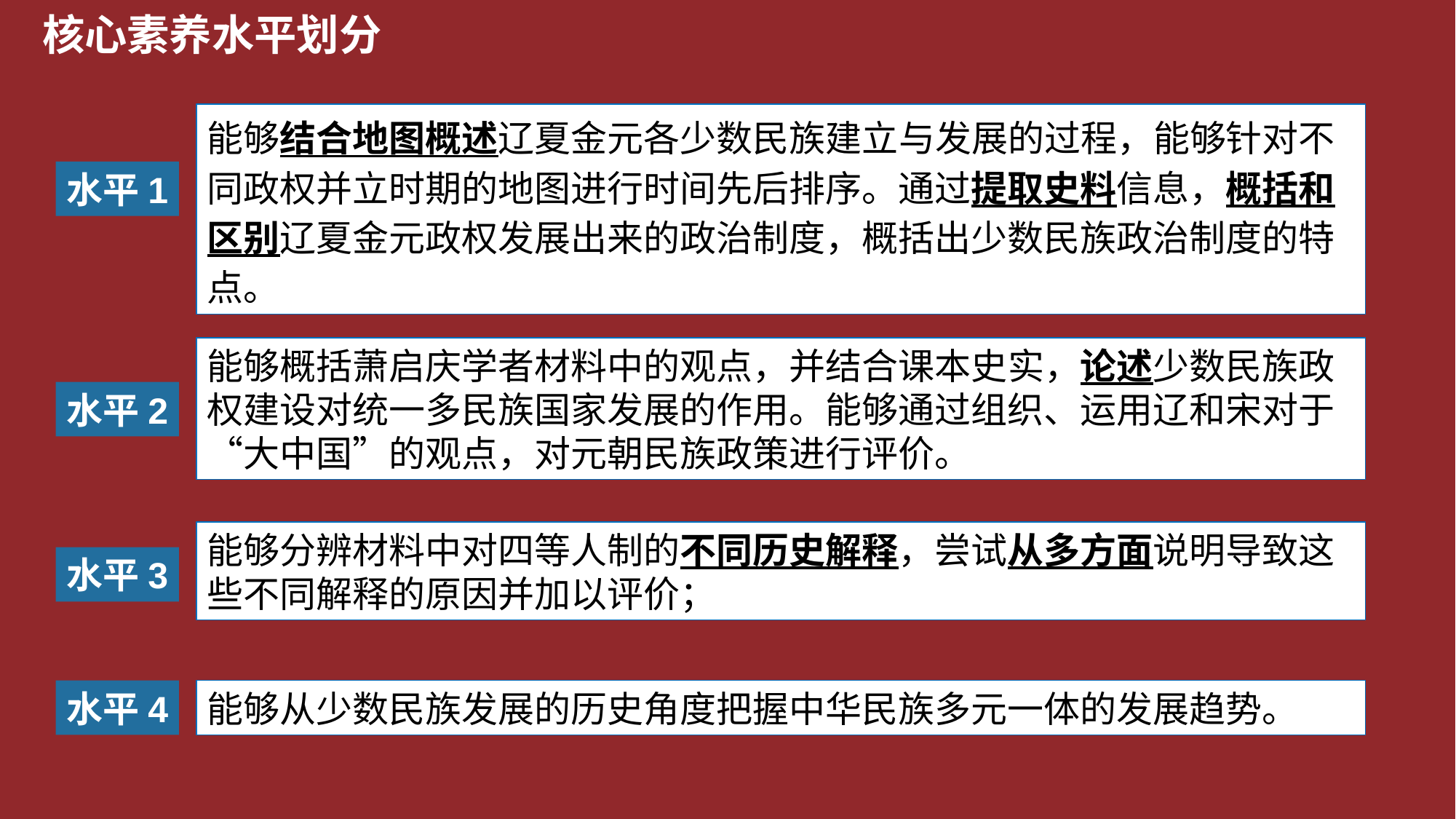

核心素养水平划分
能够结合地图概述辽夏金元各少数民族建立与发展的过程，能够针对不同政权并立时期的地图进行时间先后排序。通过提取史料信息，概括和区别辽夏金元政权发展出来的政治制度，概括出少数民族政治制度的特点。
水平1
能够概括萧启庆学者材料中的观点，并结合课本史实，论述少数民族政权建设对统一多民族国家发展的作用。能够通过组织、运用辽和宋对于“大中国”的观点，对元朝民族政策进行评价。
水平2
能够分辨材料中对四等人制的不同历史解释，尝试从多方面说明导致这些不同解释的原因并加以评价；
水平3
水平4
能够从少数民族发展的历史角度把握中华民族多元一体的发展趋势。